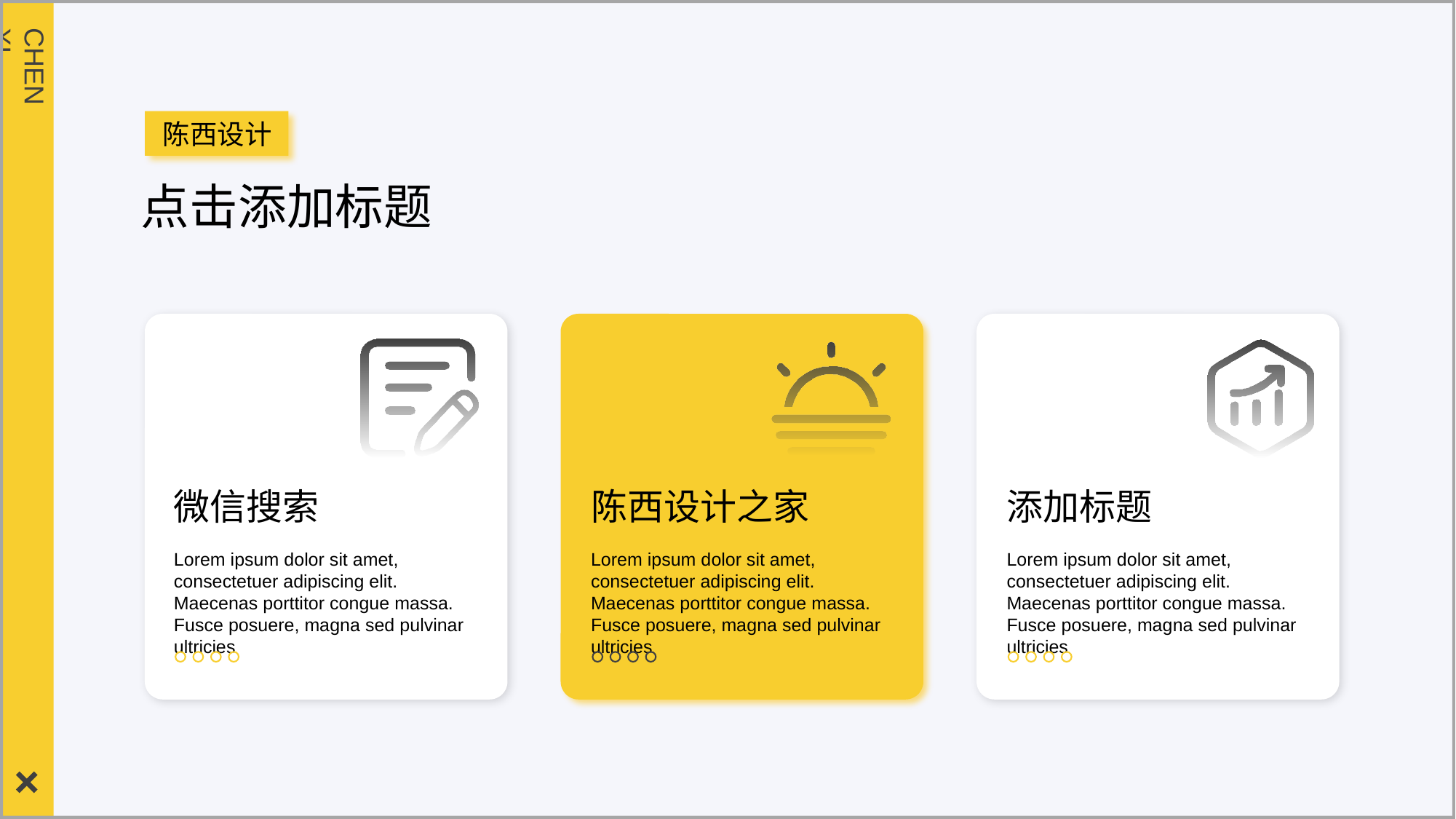

CHENXI

陈西设计
点击添加标题

微信搜索
陈西设计之家
添加标题
Lorem ipsum dolor sit amet, consectetuer adipiscing elit. Maecenas porttitor congue massa. Fusce posuere, magna sed pulvinar ultricies
Lorem ipsum dolor sit amet, consectetuer adipiscing elit. Maecenas porttitor congue massa. Fusce posuere, magna sed pulvinar ultricies
Lorem ipsum dolor sit amet, consectetuer adipiscing elit. Maecenas porttitor congue massa. Fusce posuere, magna sed pulvinar ultricies